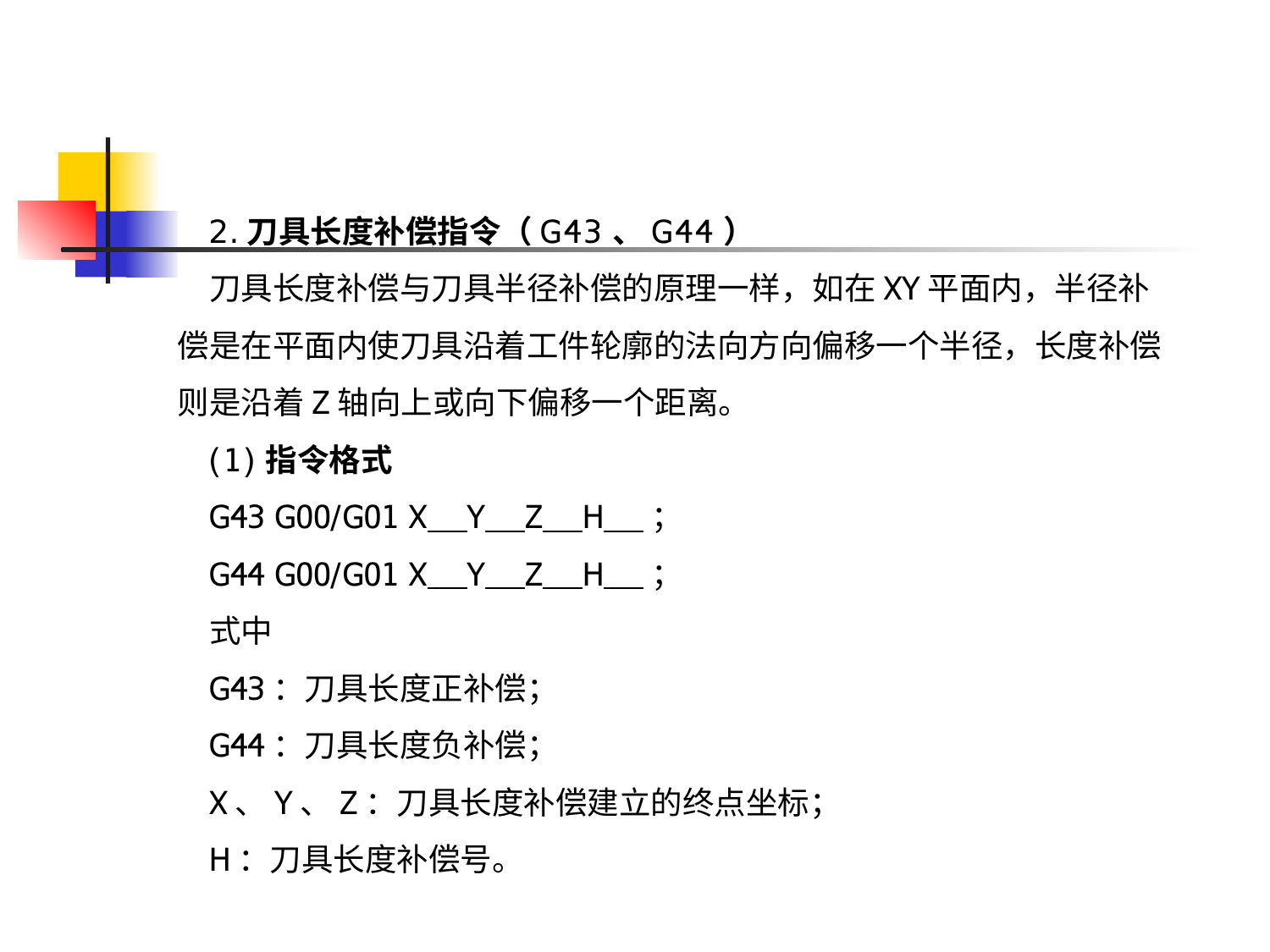

2.刀具长度补偿指令（G43、G44）
刀具长度补偿与刀具半径补偿的原理一样，如在XY平面内，半径补偿是在平面内使刀具沿着工件轮廓的法向方向偏移一个半径，长度补偿则是沿着Z轴向上或向下偏移一个距离。
(1)指令格式
G43 G00/G01 X    Y    Z    H    ；
G44 G00/G01 X    Y    Z    H    ；
式中
G43：刀具长度正补偿；
G44：刀具长度负补偿；
X、Y、Z：刀具长度补偿建立的终点坐标；
H：刀具长度补偿号。